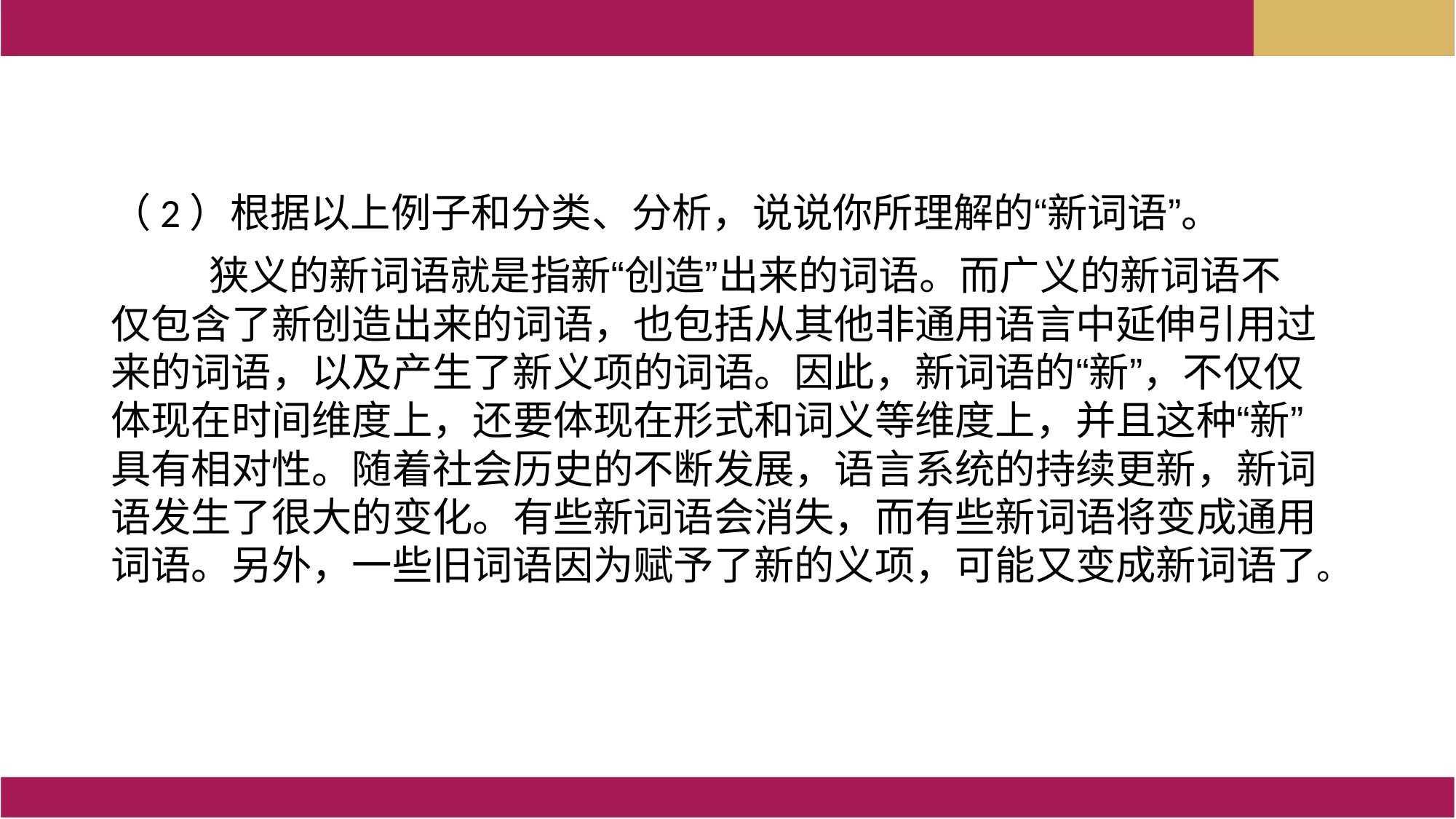

（2）根据以上例子和分类、分析，说说你所理解的“新词语”。
        狭义的新词语就是指新“创造”出来的词语。而广义的新词语不仅包含了新创造出来的词语，也包括从其他非通用语言中延伸引用过来的词语，以及产生了新义项的词语。因此，新词语的“新”，不仅仅体现在时间维度上，还要体现在形式和词义等维度上，并且这种“新”具有相对性。随着社会历史的不断发展，语言系统的持续更新，新词语发生了很大的变化。有些新词语会消失，而有些新词语将变成通用词语。另外，一些旧词语因为赋予了新的义项，可能又变成新词语了。